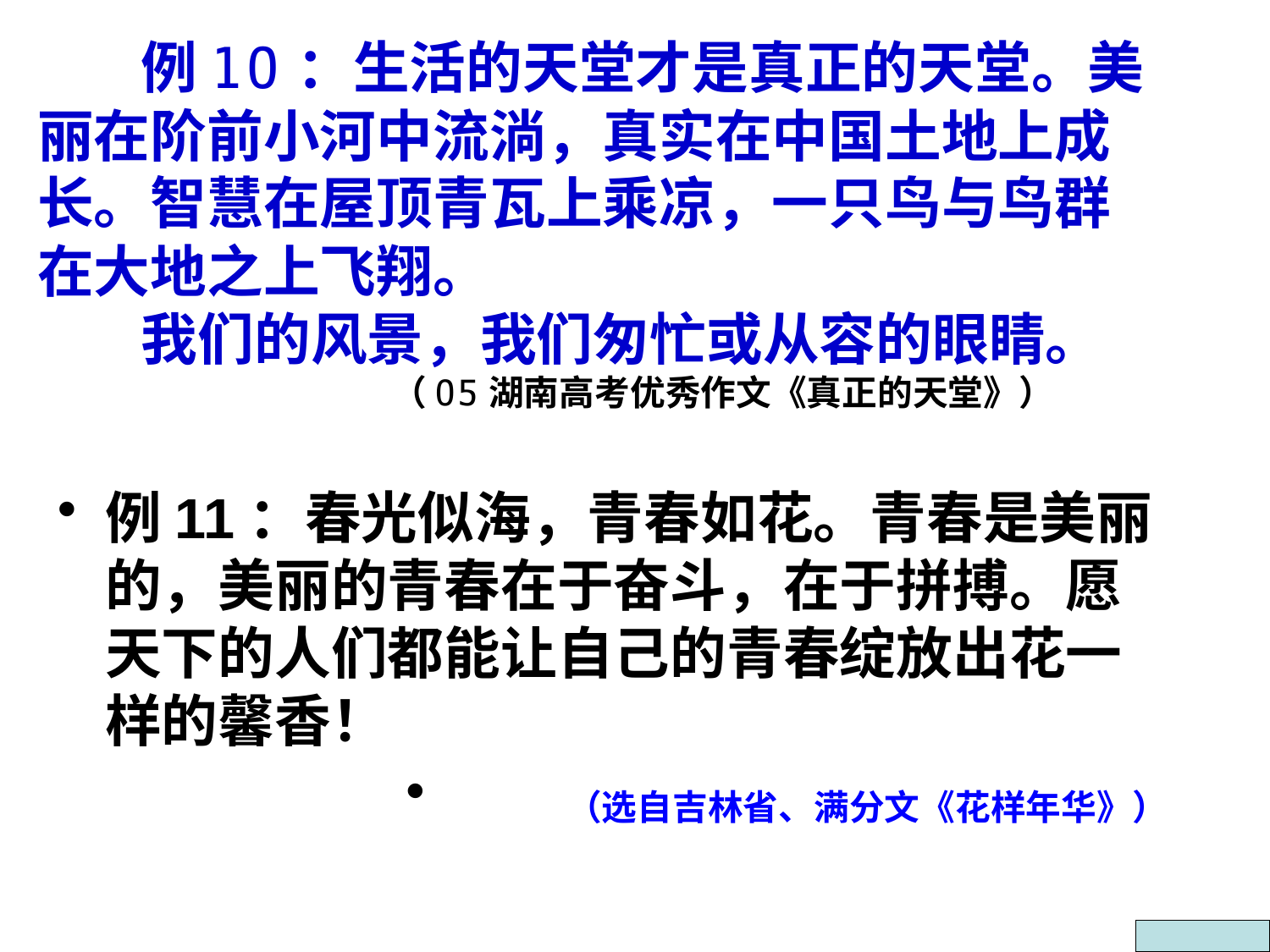

例10：生活的天堂才是真正的天堂。美丽在阶前小河中流淌，真实在中国土地上成长。智慧在屋顶青瓦上乘凉，一只鸟与鸟群在大地之上飞翔。
       我们的风景，我们匆忙或从容的眼睛。
                                           （05湖南高考优秀作文《真正的天堂》）
例11：春光似海，青春如花。青春是美丽的，美丽的青春在于奋斗，在于拼搏。愿天下的人们都能让自己的青春绽放出花一样的馨香！
　　（选自吉林省、满分文《花样年华》）